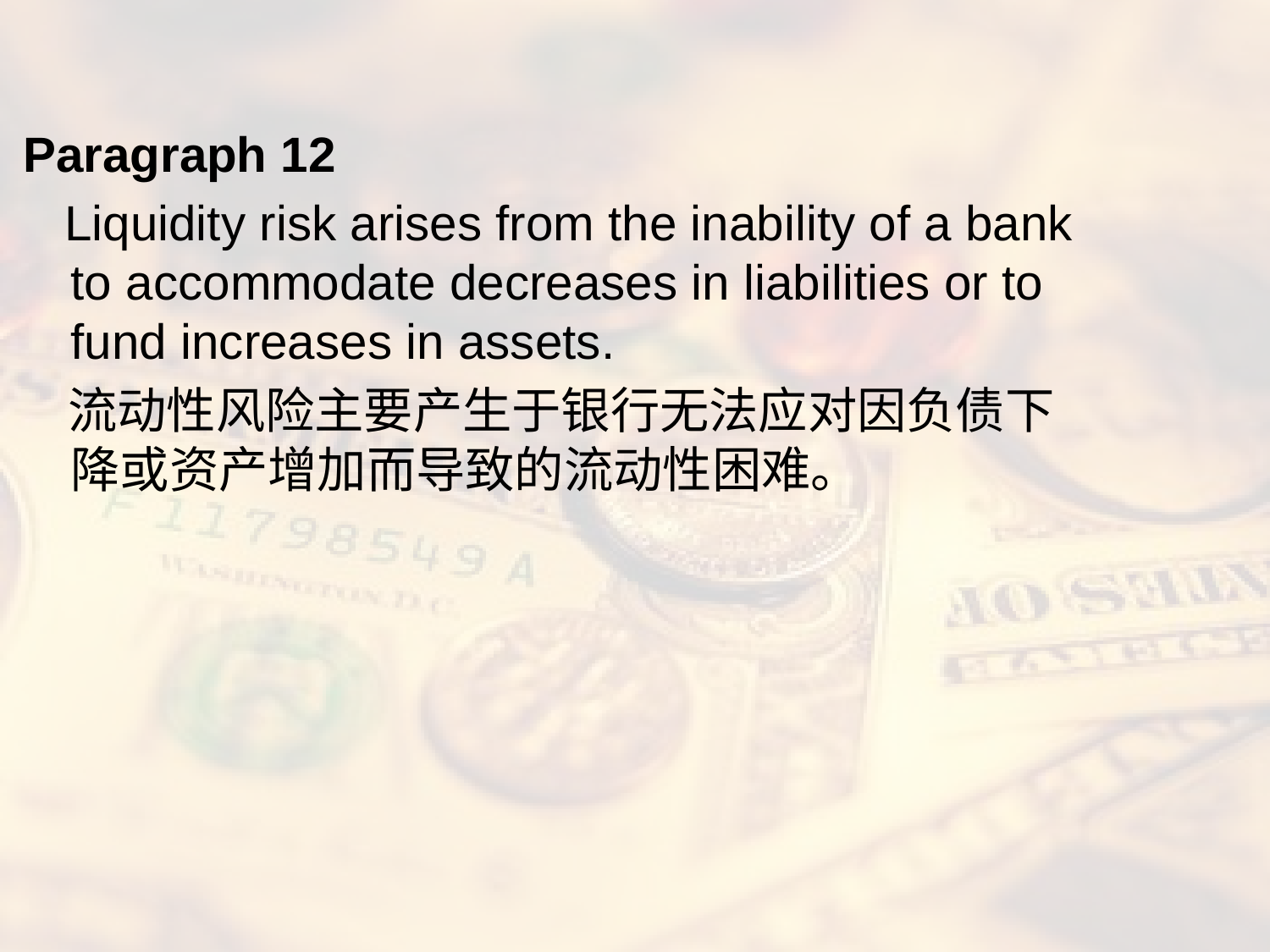

#
Paragraph 12
   Liquidity risk arises from the inability of a bank to accommodate decreases in liabilities or to fund increases in assets.
   流动性风险主要产生于银行无法应对因负债下降或资产增加而导致的流动性困难。